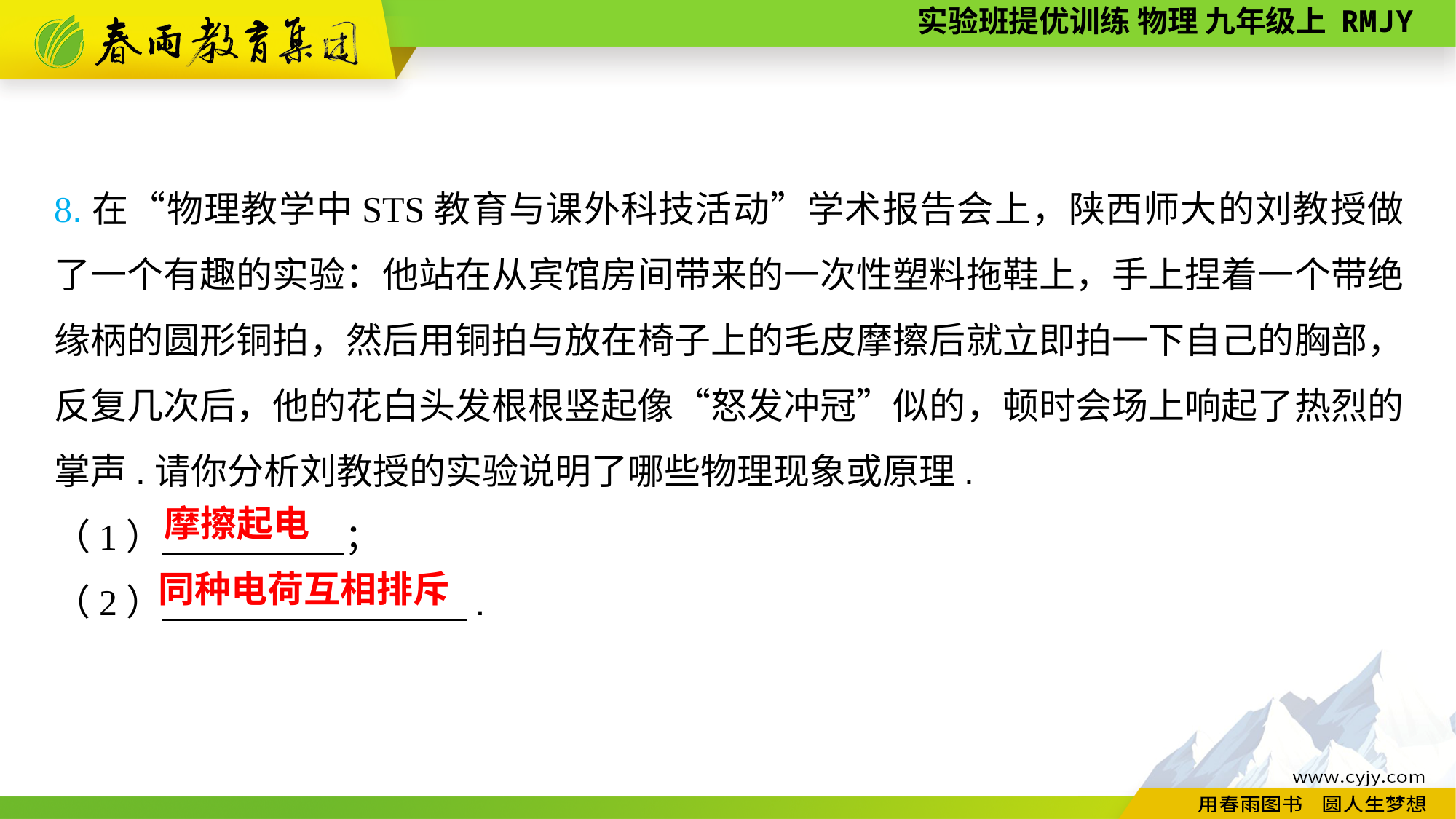

8.在“物理教学中STS教育与课外科技活动”学术报告会上，陕西师大的刘教授做了一个有趣的实验：他站在从宾馆房间带来的一次性塑料拖鞋上，手上捏着一个带绝缘柄的圆形铜拍，然后用铜拍与放在椅子上的毛皮摩擦后就立即拍一下自己的胸部，反复几次后，他的花白头发根根竖起像“怒发冲冠”似的，顿时会场上响起了热烈的掌声.请你分析刘教授的实验说明了哪些物理现象或原理.
（1）　　　　　；
（2）　      　　　　　　.
摩擦起电
同种电荷互相排斥